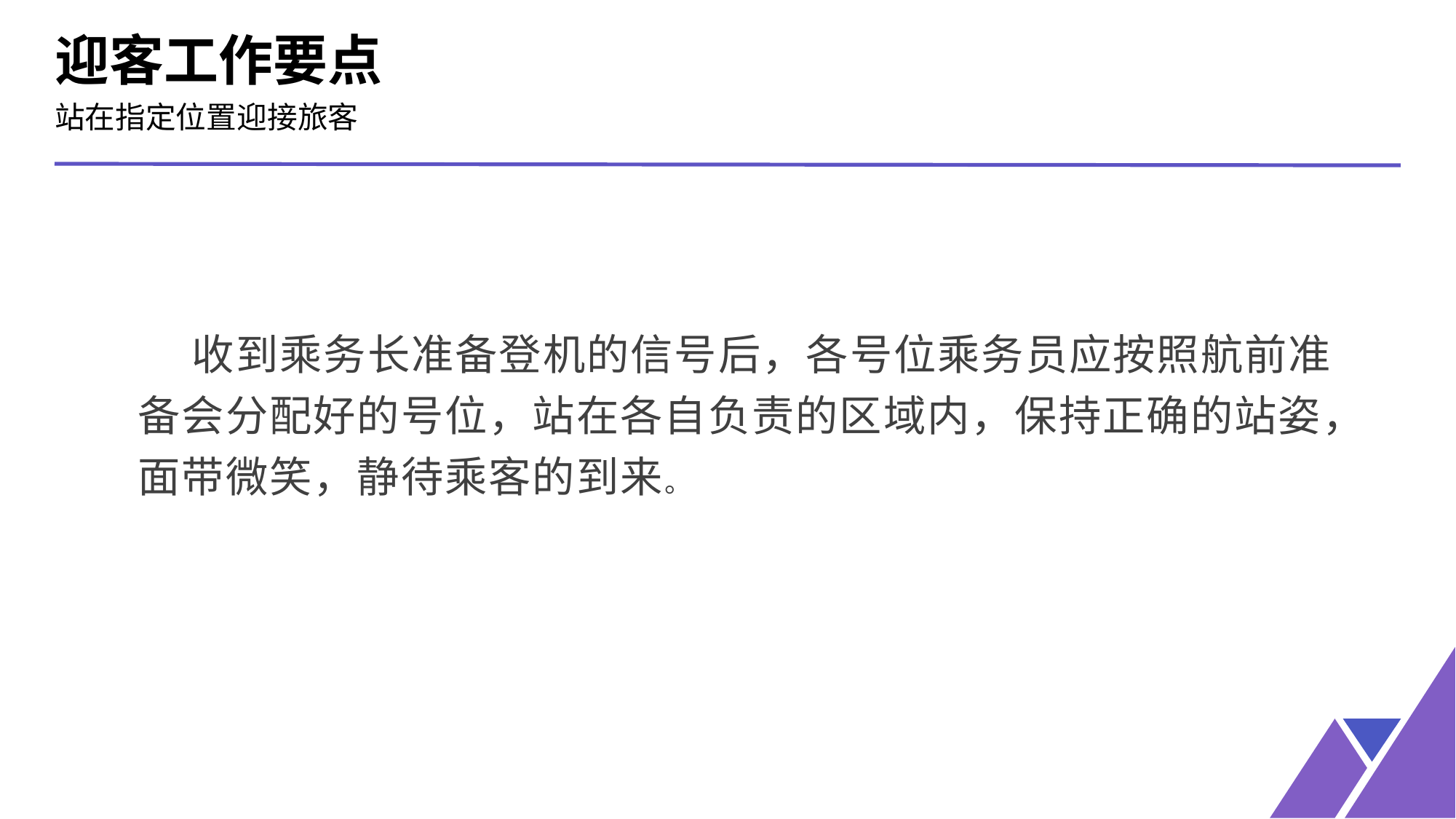

迎客工作要点
站在指定位置迎接旅客
    收到乘务长准备登机的信号后，各号位乘务员应按照航前准备会分配好的号位，站在各自负责的区域内，保持正确的站姿，面带微笑，静待乘客的到来。